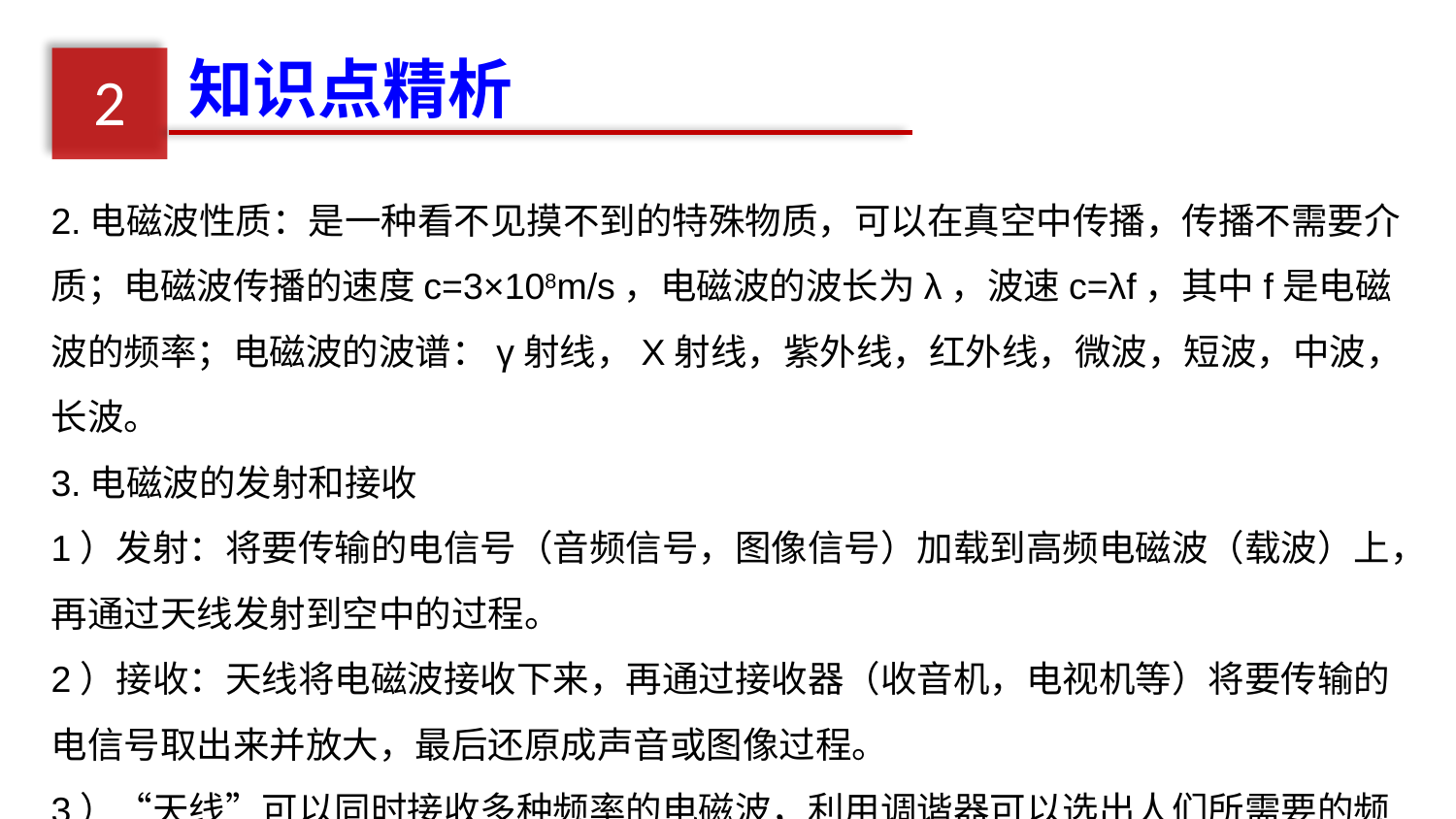

知识点精析

2
2.电磁波性质：是一种看不见摸不到的特殊物质，可以在真空中传播，传播不需要介质；电磁波传播的速度c=3×108m/s，电磁波的波长为λ，波速c=λf，其中f是电磁波的频率；电磁波的波谱：γ射线，X射线，紫外线，红外线，微波，短波，中波，长波。
3.电磁波的发射和接收
1）发射：将要传输的电信号（音频信号，图像信号）加载到高频电磁波（载波）上，再通过天线发射到空中的过程。
2）接收：天线将电磁波接收下来，再通过接收器（收音机，电视机等）将要传输的电信号取出来并放大，最后还原成声音或图像过程。
3）“天线”可以同时接收多种频率的电磁波，利用调谐器可以选出人们所需要的频率。